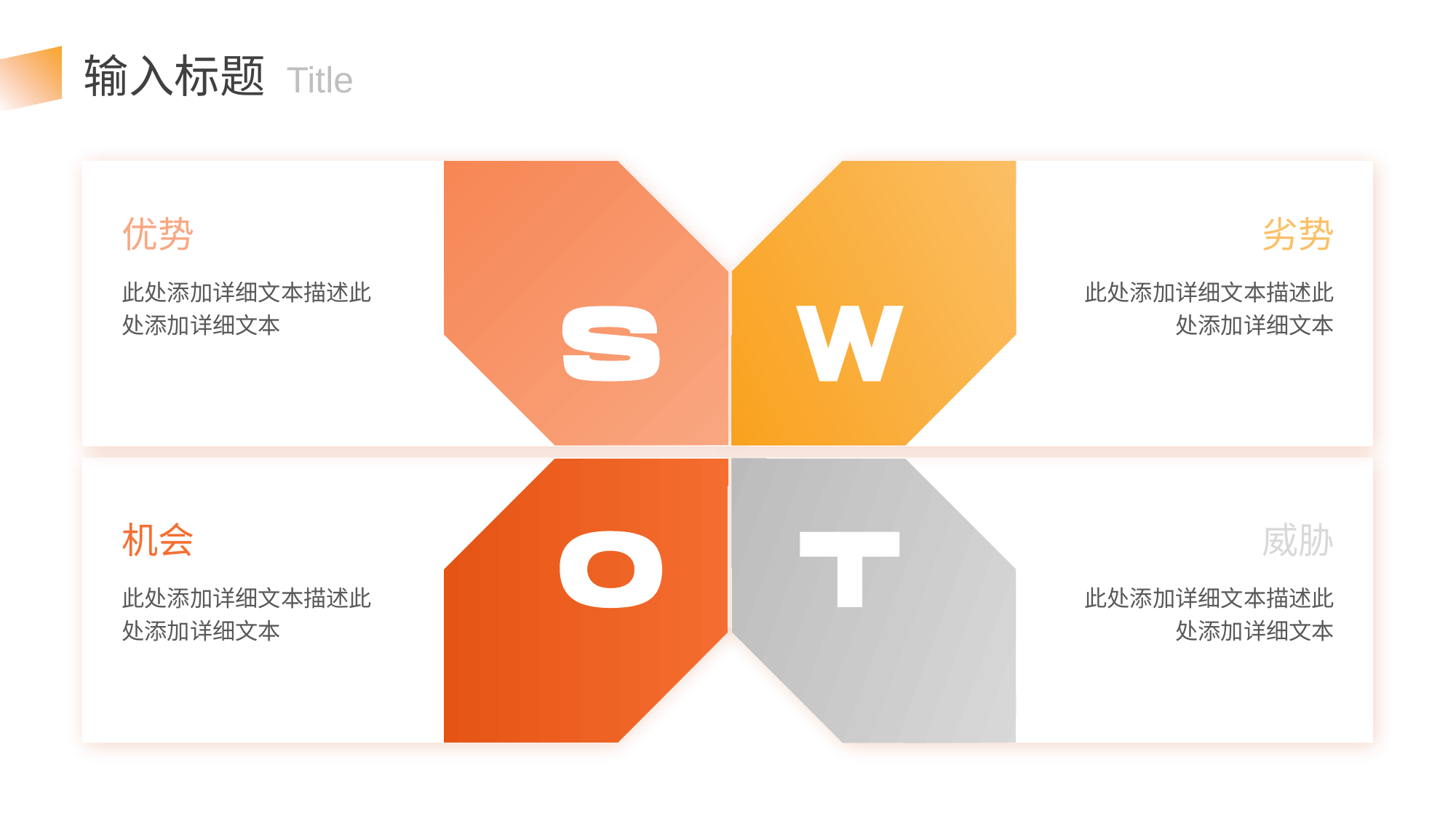

输入标题 Title

优势
劣势
此处添加详细文本描述此处添加详细文本
此处添加详细文本描述此处添加详细文本

机会
威胁

此处添加详细文本描述此处添加详细文本
此处添加详细文本描述此处添加详细文本